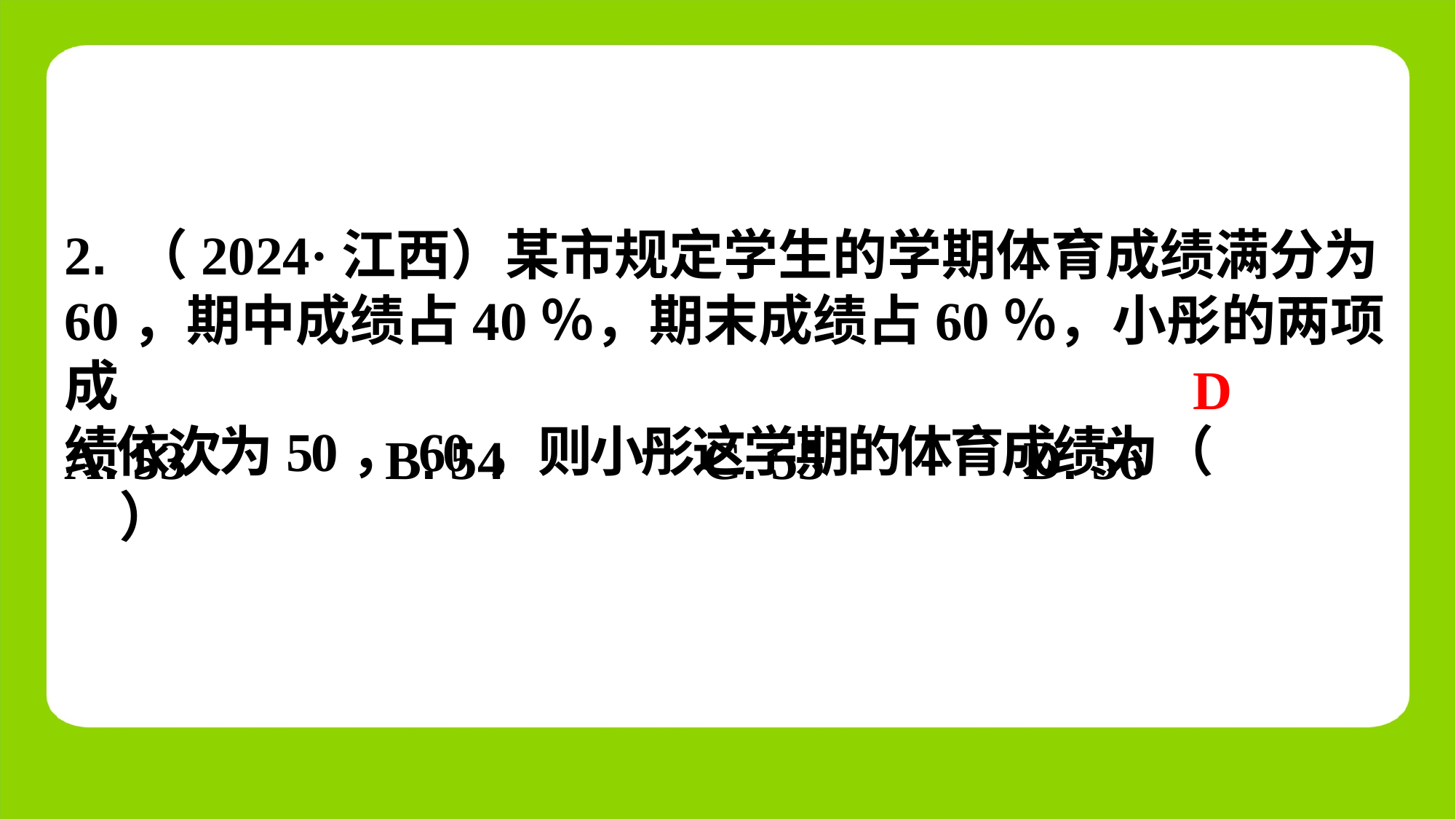

2. （2024·江西）某市规定学生的学期体育成绩满分为
60，期中成绩占40％，期末成绩占60％，小彤的两项成
绩依次为50，60，则小彤这学期的体育成绩为（　D　）
D
| A. 53 | B. 54 | C. 55 | D. 56 |
| --- | --- | --- | --- |